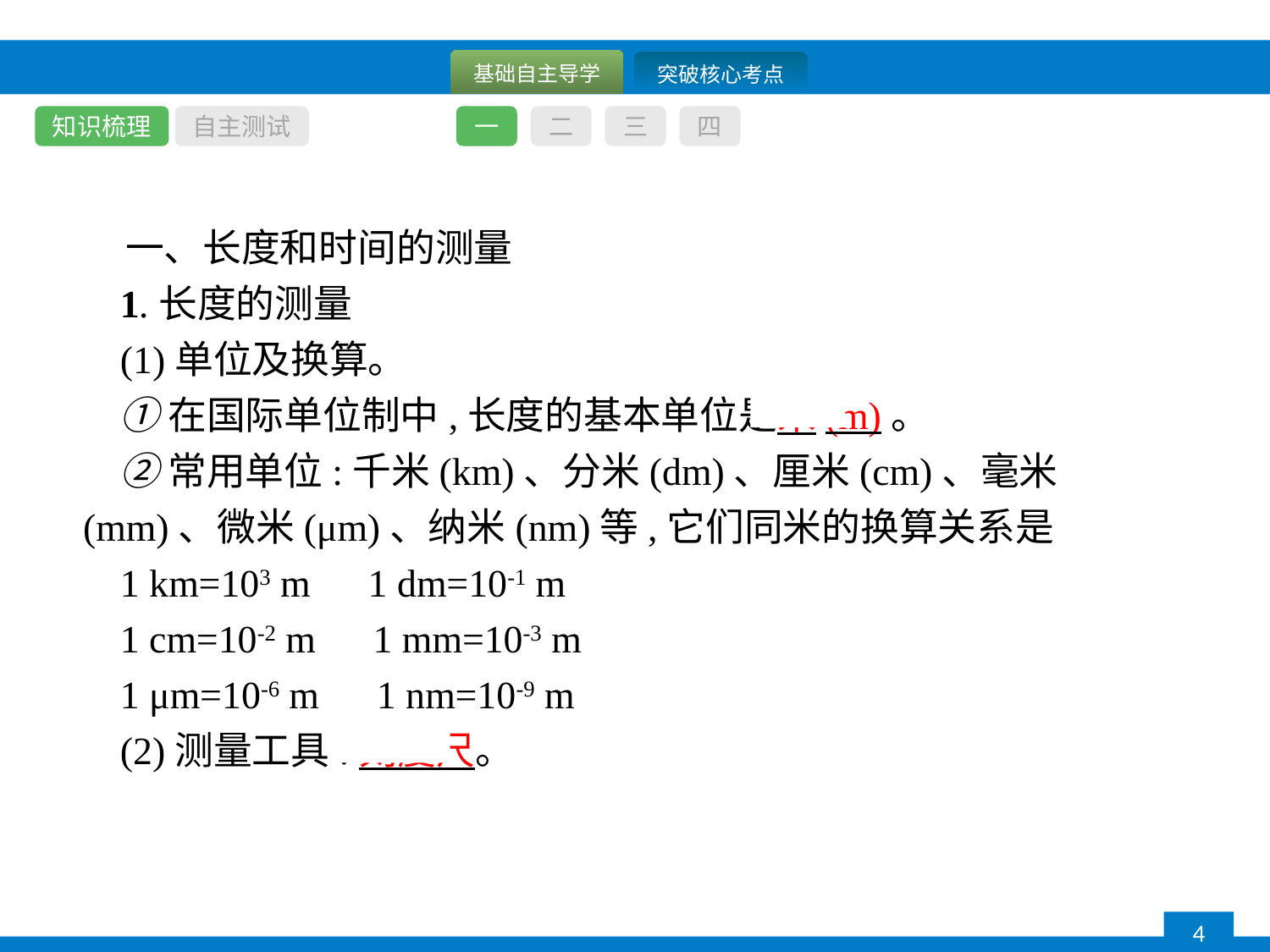

知识梳理
自主测试
一
二
三
四
一、长度和时间的测量
1.长度的测量
(1)单位及换算。
①在国际单位制中,长度的基本单位是米(m)。
②常用单位:千米(km)、分米(dm)、厘米(cm)、毫米(mm)、微米(μm)、纳米(nm)等,它们同米的换算关系是
1 km=103 m　1 dm=10-1 m
1 cm=10-2 m　1 mm=10-3 m
1 μm=10-6 m　1 nm=10-9 m
(2)测量工具:刻度尺。